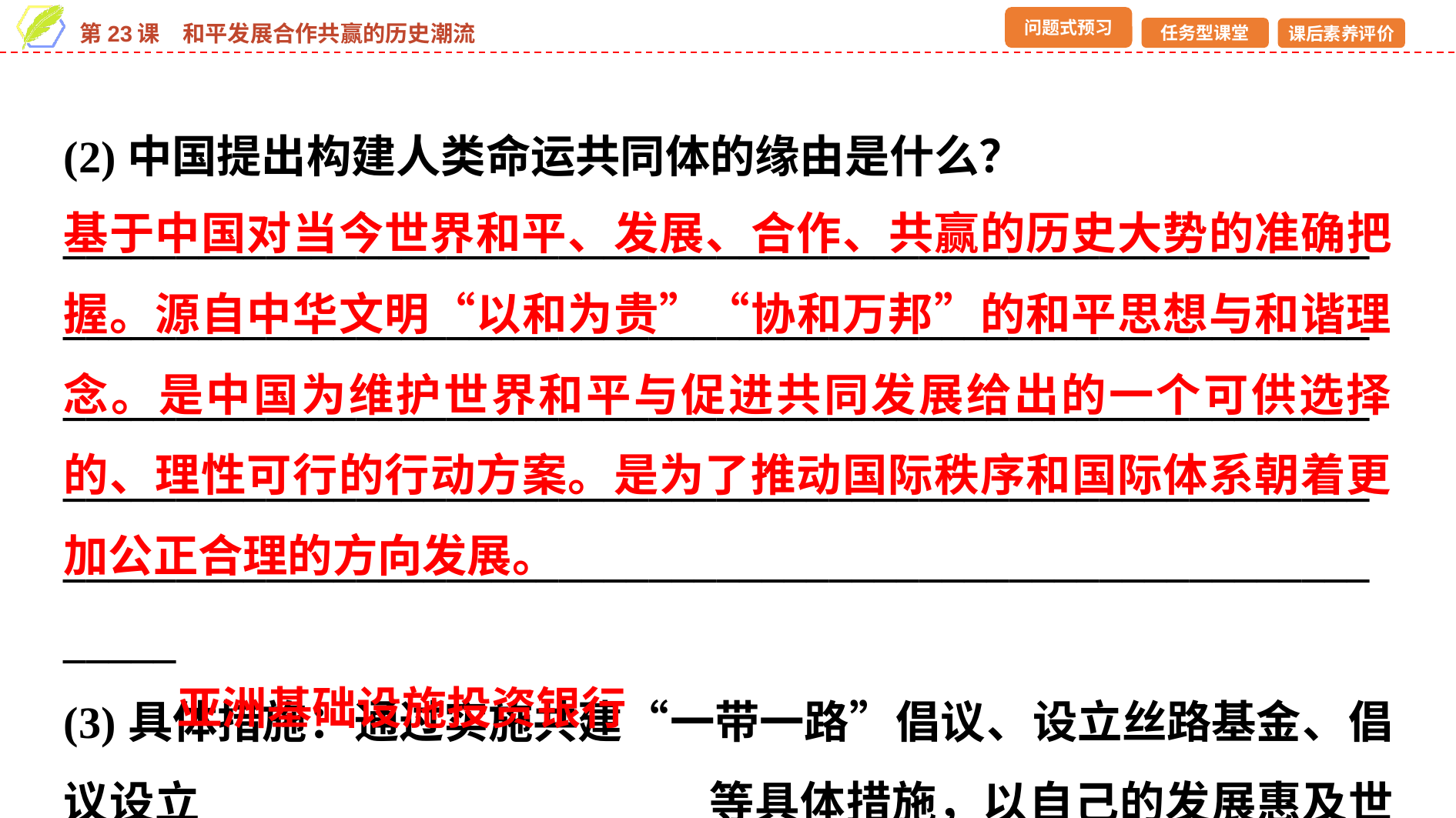

(2)中国提出构建人类命运共同体的缘由是什么？
_______________________________________________________________________________________________________________________________________________________________________________________________________________________________________________________________________________________________________
(3)具体措施：通过实施共建“一带一路”倡议、设立丝路基金、倡议设立_______________________等具体措施，以自己的发展惠及世界。
基于中国对当今世界和平、发展、合作、共赢的历史大势的准确把握。源自中华文明“以和为贵”“协和万邦”的和平思想与和谐理念。是中国为维护世界和平与促进共同发展给出的一个可供选择的、理性可行的行动方案。是为了推动国际秩序和国际体系朝着更加公正合理的方向发展。
亚洲基础设施投资银行